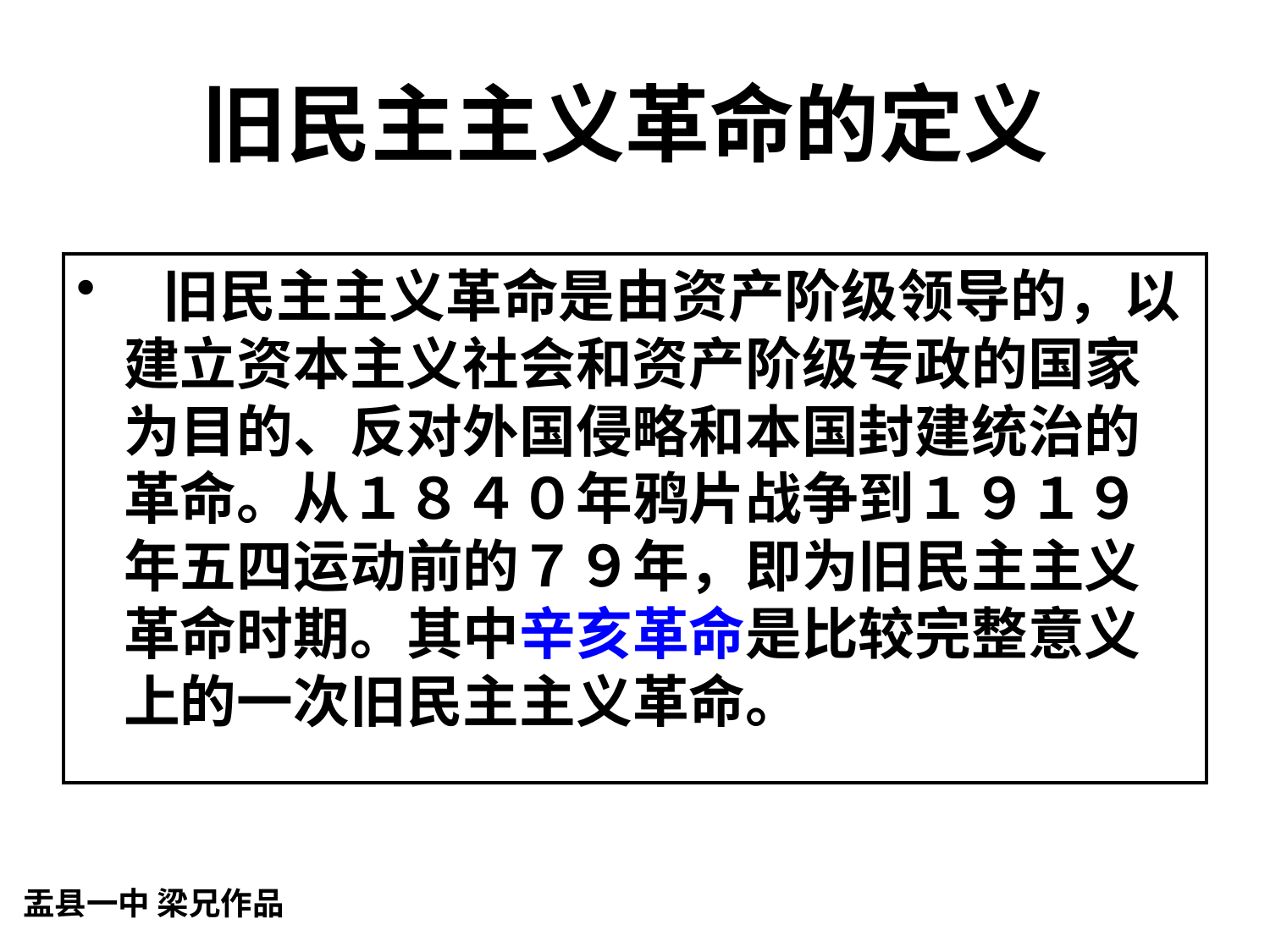

# 旧民主主义革命的定义
  旧民主主义革命是由资产阶级领导的，以建立资本主义社会和资产阶级专政的国家为目的、反对外国侵略和本国封建统治的革命。从１８４０年鸦片战争到１９１９年五四运动前的７９年，即为旧民主主义革命时期。其中辛亥革命是比较完整意义上的一次旧民主主义革命。
盂县一中 梁兄作品